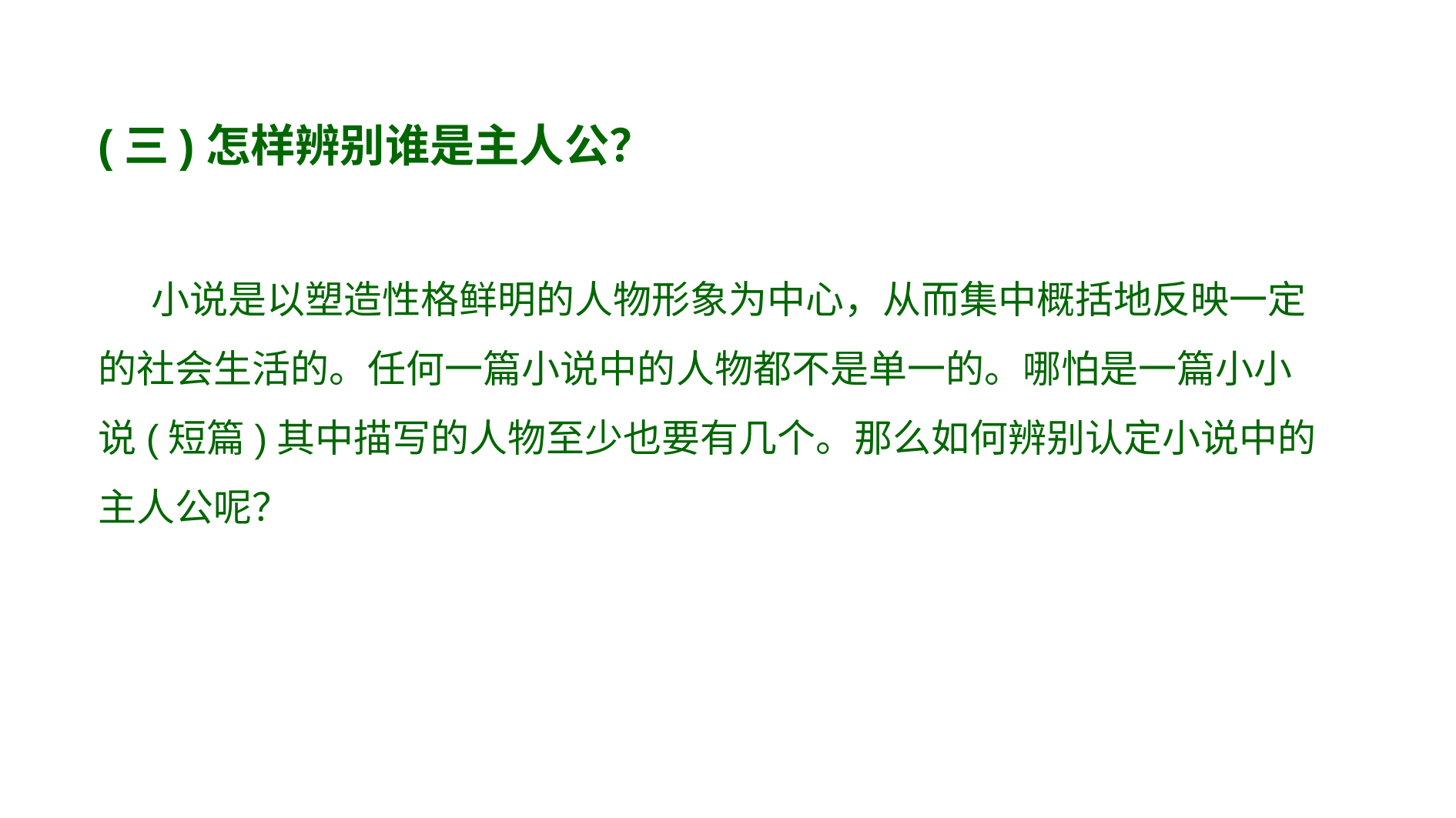

(三)怎样辨别谁是主人公？

     小说是以塑造性格鲜明的人物形象为中心，从而集中概括地反映一定的社会生活的。任何一篇小说中的人物都不是单一的。哪怕是一篇小小说(短篇)其中描写的人物至少也要有几个。那么如何辨别认定小说中的主人公呢？